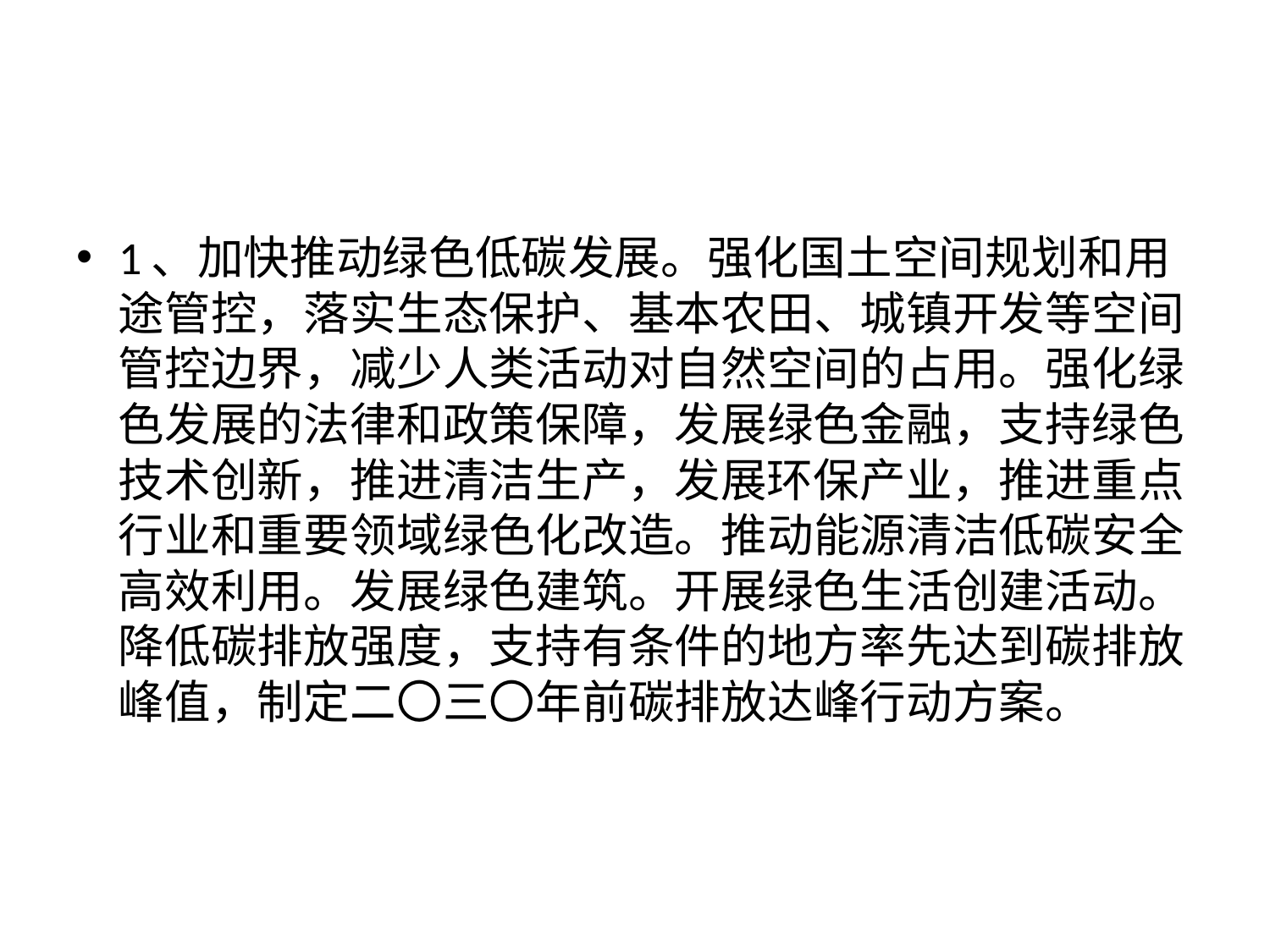

#
1、加快推动绿色低碳发展。强化国土空间规划和用途管控，落实生态保护、基本农田、城镇开发等空间管控边界，减少人类活动对自然空间的占用。强化绿色发展的法律和政策保障，发展绿色金融，支持绿色技术创新，推进清洁生产，发展环保产业，推进重点行业和重要领域绿色化改造。推动能源清洁低碳安全高效利用。发展绿色建筑。开展绿色生活创建活动。降低碳排放强度，支持有条件的地方率先达到碳排放峰值，制定二〇三〇年前碳排放达峰行动方案。